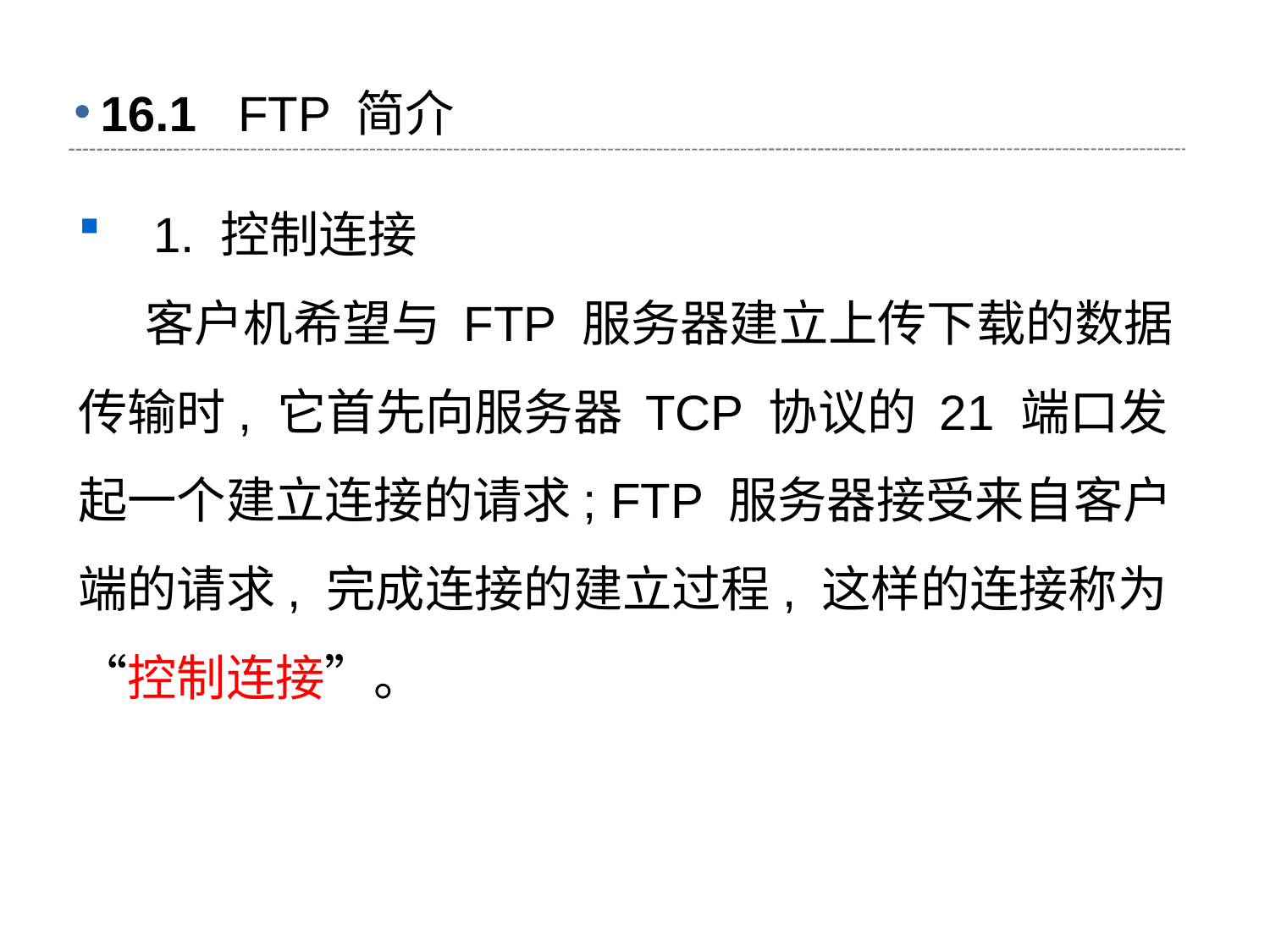

# 16.1   FTP 简介
  1. 控制连接
     客户机希望与 FTP 服务器建立上传下载的数据传输时, 它首先向服务器 TCP 协议的 21 端口发起一个建立连接的请求; FTP 服务器接受来自客户端的请求, 完成连接的建立过程, 这样的连接称为 “控制连接”。